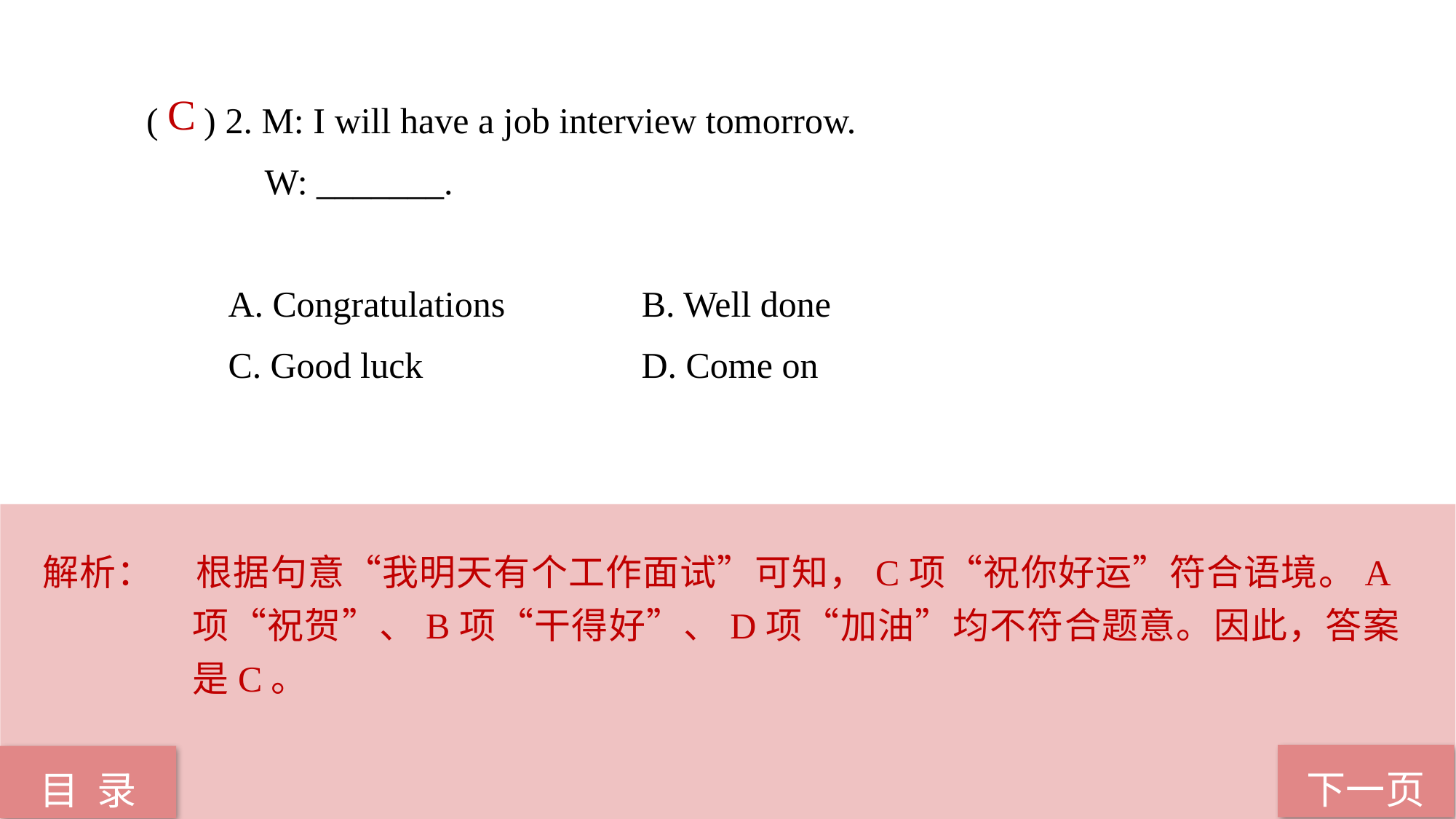

(     ) 2. M: I will have a job interview tomorrow.
             W: _______.

         A. Congratulations               B. Well done
         C. Good luck                        D. Come on
 C
解析：	根据句意“我明天有个工作面试”可知，C项“祝你好运”符合语境。A项“祝贺”、B项“干得好”、D项“加油”均不符合题意。因此，答案是C。